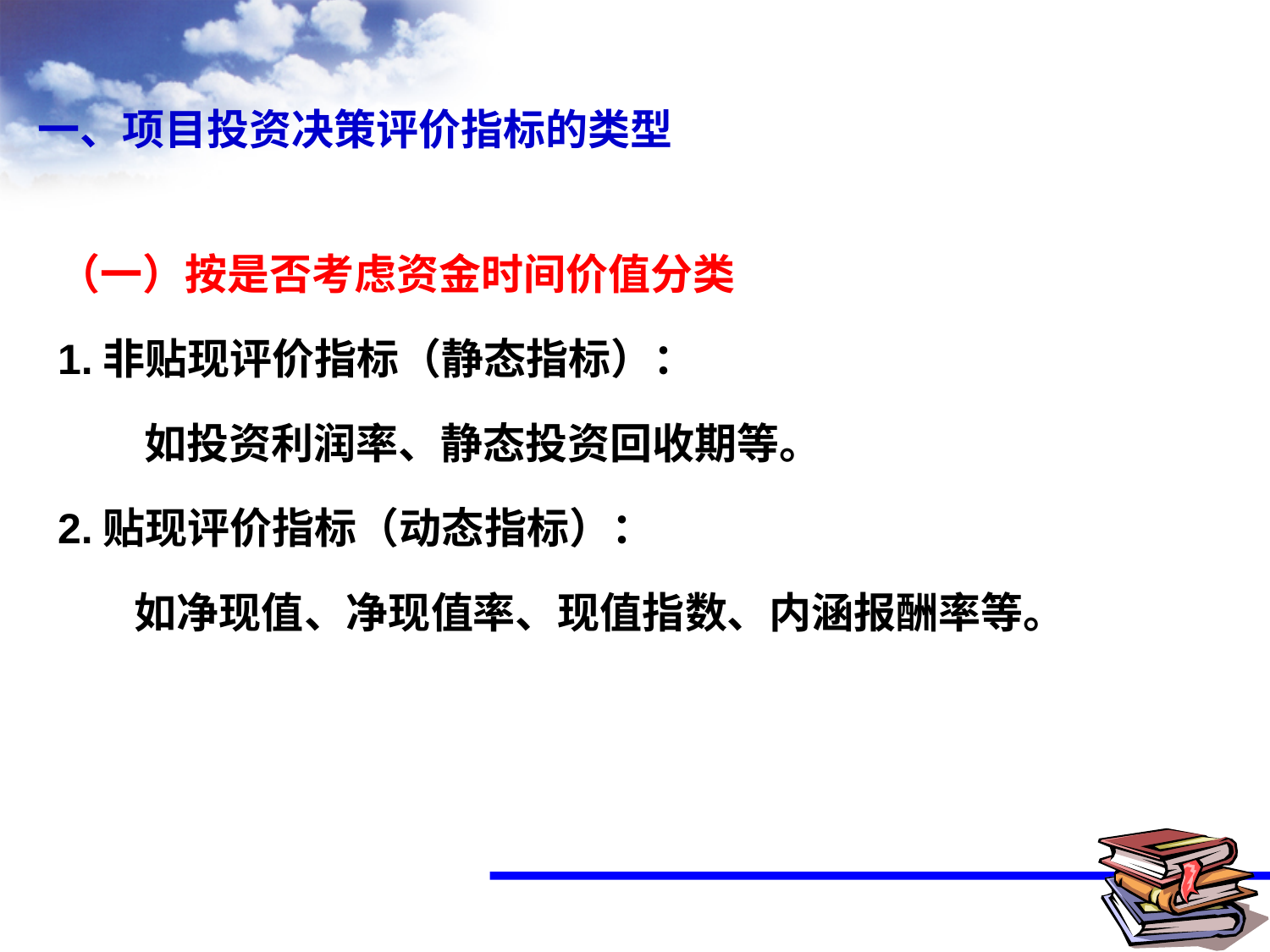

一、项目投资决策评价指标的类型

（一）按是否考虑资金时间价值分类
1.非贴现评价指标（静态指标）：
        如投资利润率、静态投资回收期等。
2.贴现评价指标（动态指标）：
       如净现值、净现值率、现值指数、内涵报酬率等。